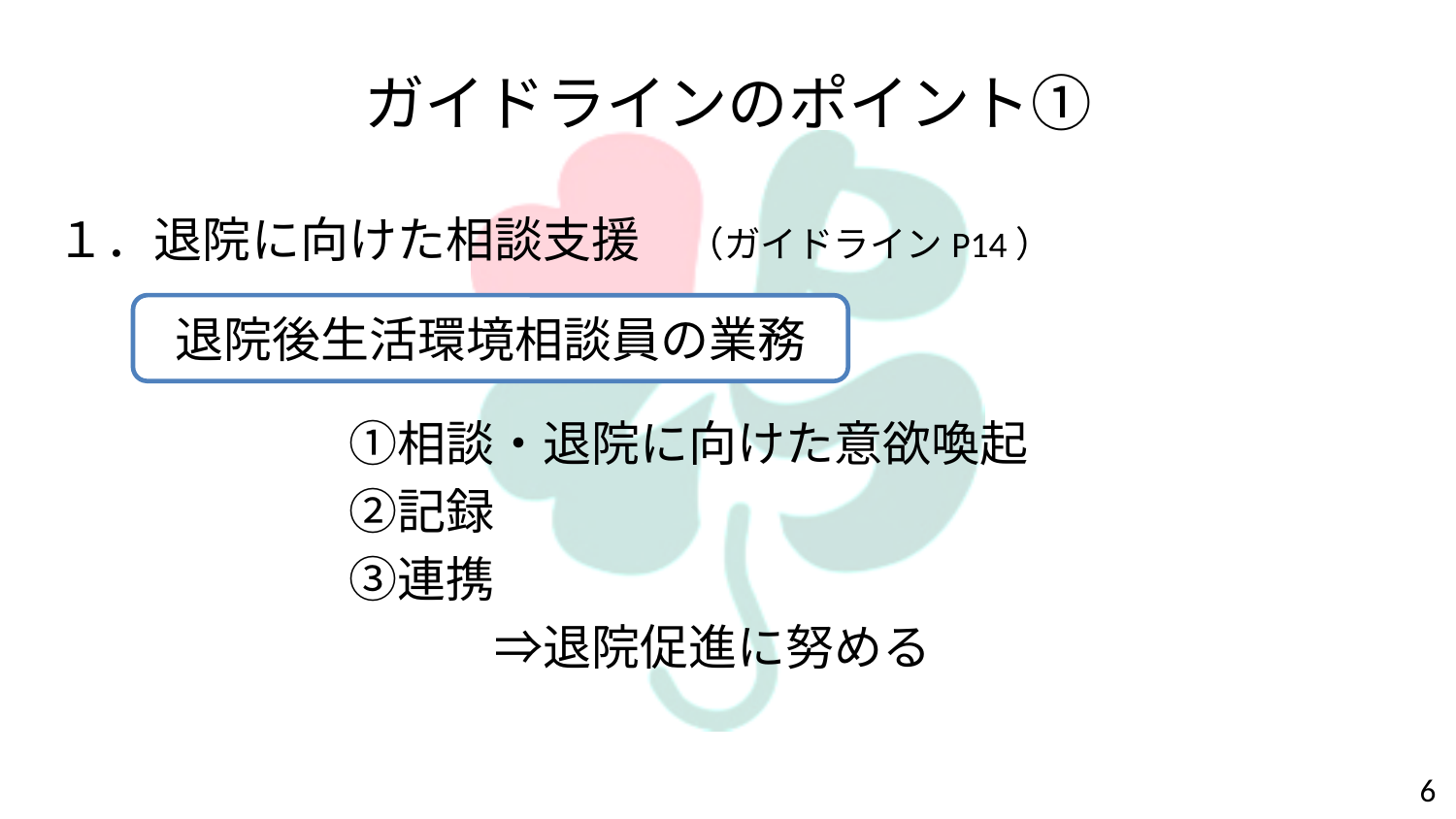

# ガイドラインのポイント①
１．退院に向けた相談支援　（ガイドラインP14）

　　　　　　①相談・退院に向けた意欲喚起
　　　　　　②記録
　　　　　　③連携
　　　　　　　　　⇒退院促進に努める
退院後生活環境相談員の業務
6